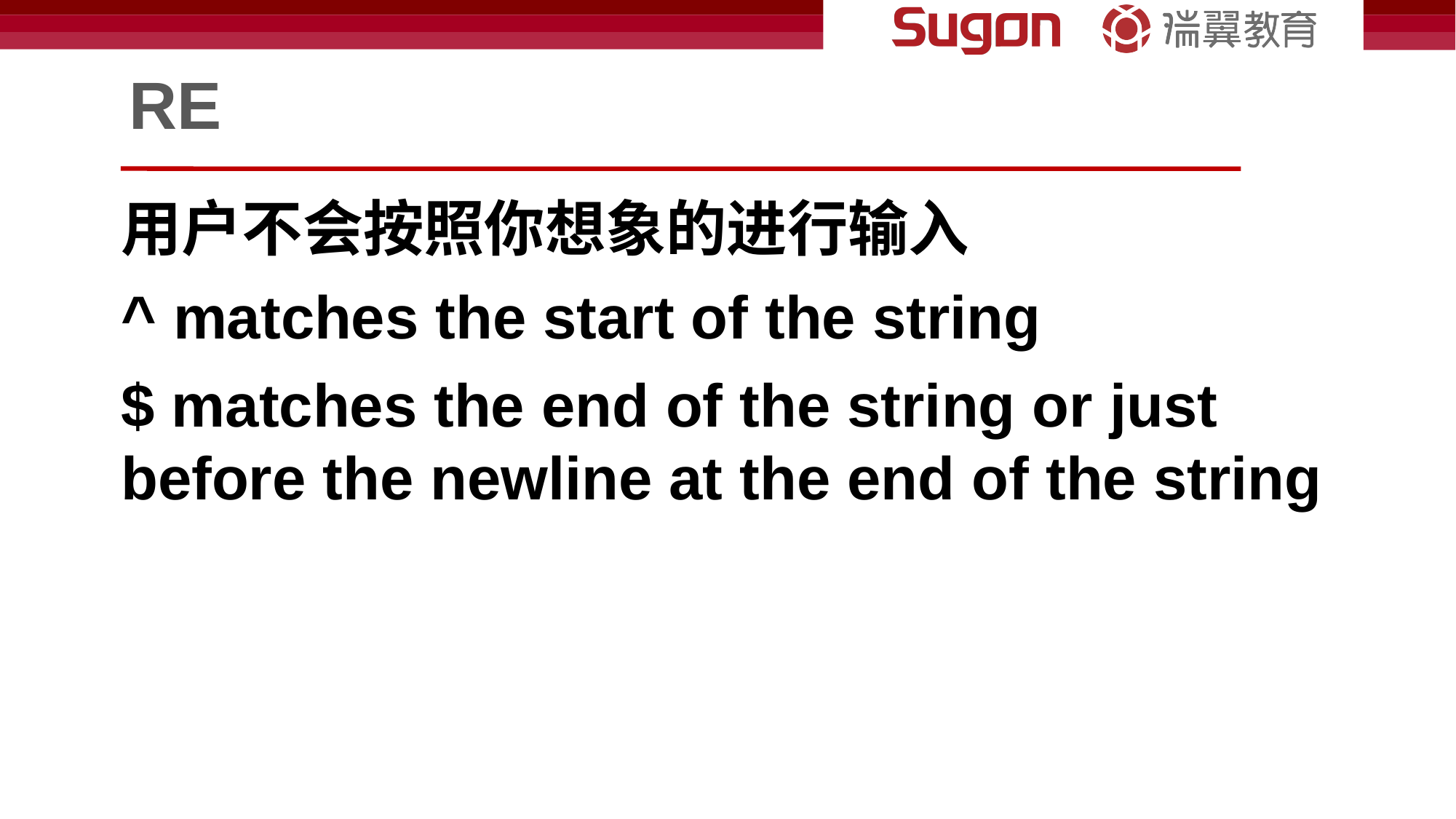

# RE
用户不会按照你想象的进行输入
^ matches the start of the string
$ matches the end of the string or just before the newline at the end of the string